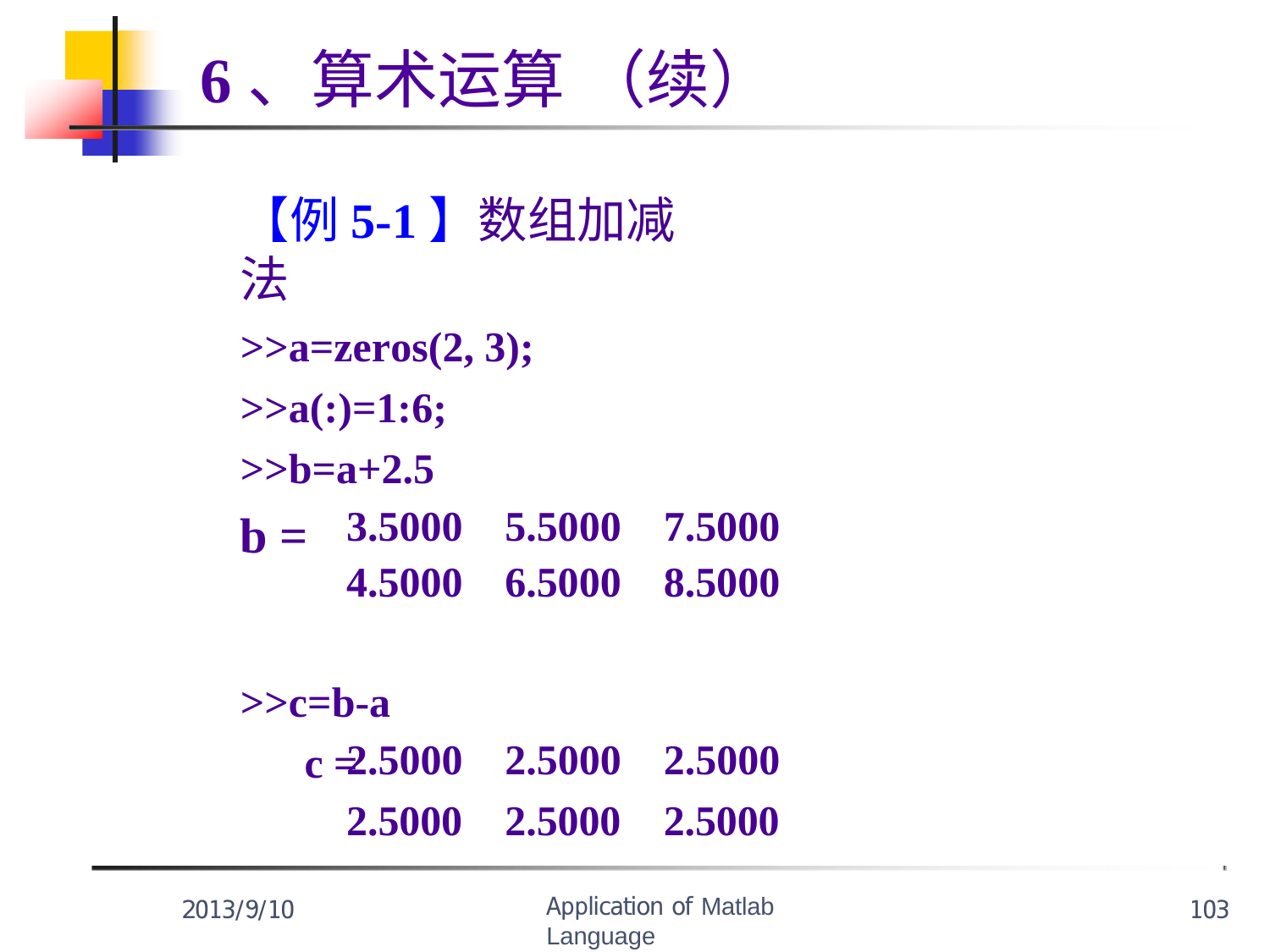

6、算术运算	（续）
【例5-1】数组加减法

>>a=zeros(2, 3);

>>a(:)=1:6;

>>b=a+2.5

b =

>>c=b-a

c =
| 3.5000 | 5.5000 | 7.5000 |
| --- | --- | --- |
| 4.5000 | 6.5000 | 8.5000 |
| 2.5000 | 2.5000 | 2.5000 |
| --- | --- | --- |
| 2.5000 | 2.5000 | 2.5000 |
Application of Matlab Language
2013/9/10
103